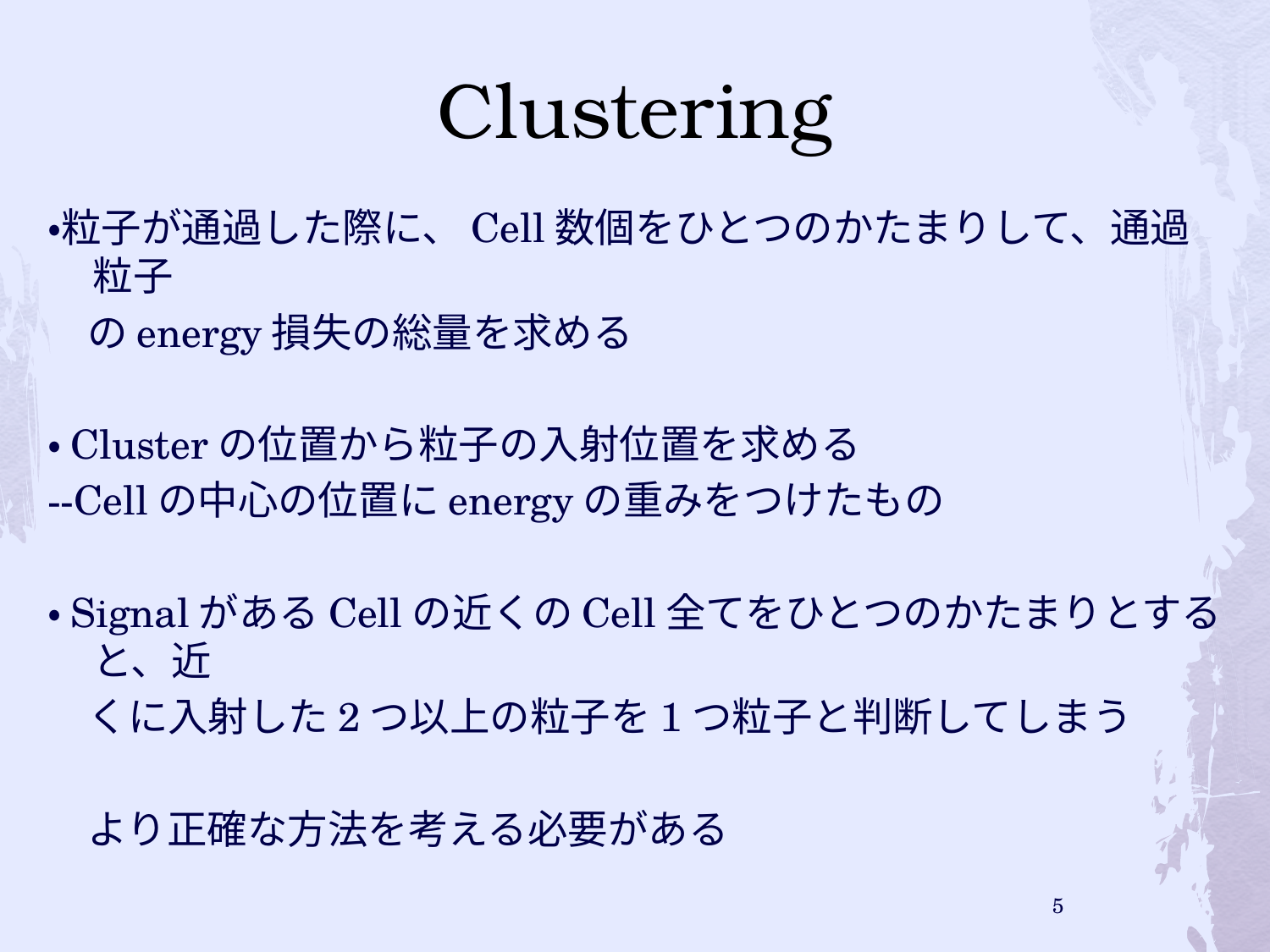

# Clustering
・粒子が通過した際に、Cell数個をひとつのかたまりして、通過粒子
　のenergy損失の総量を求める

・Clusterの位置から粒子の入射位置を求める
--Cellの中心の位置にenergyの重みをつけたもの

・SignalがあるCellの近くのCell全てをひとつのかたまりとすると、近
　くに入射した2つ以上の粒子を1つ粒子と判断してしまう

　より正確な方法を考える必要がある

5